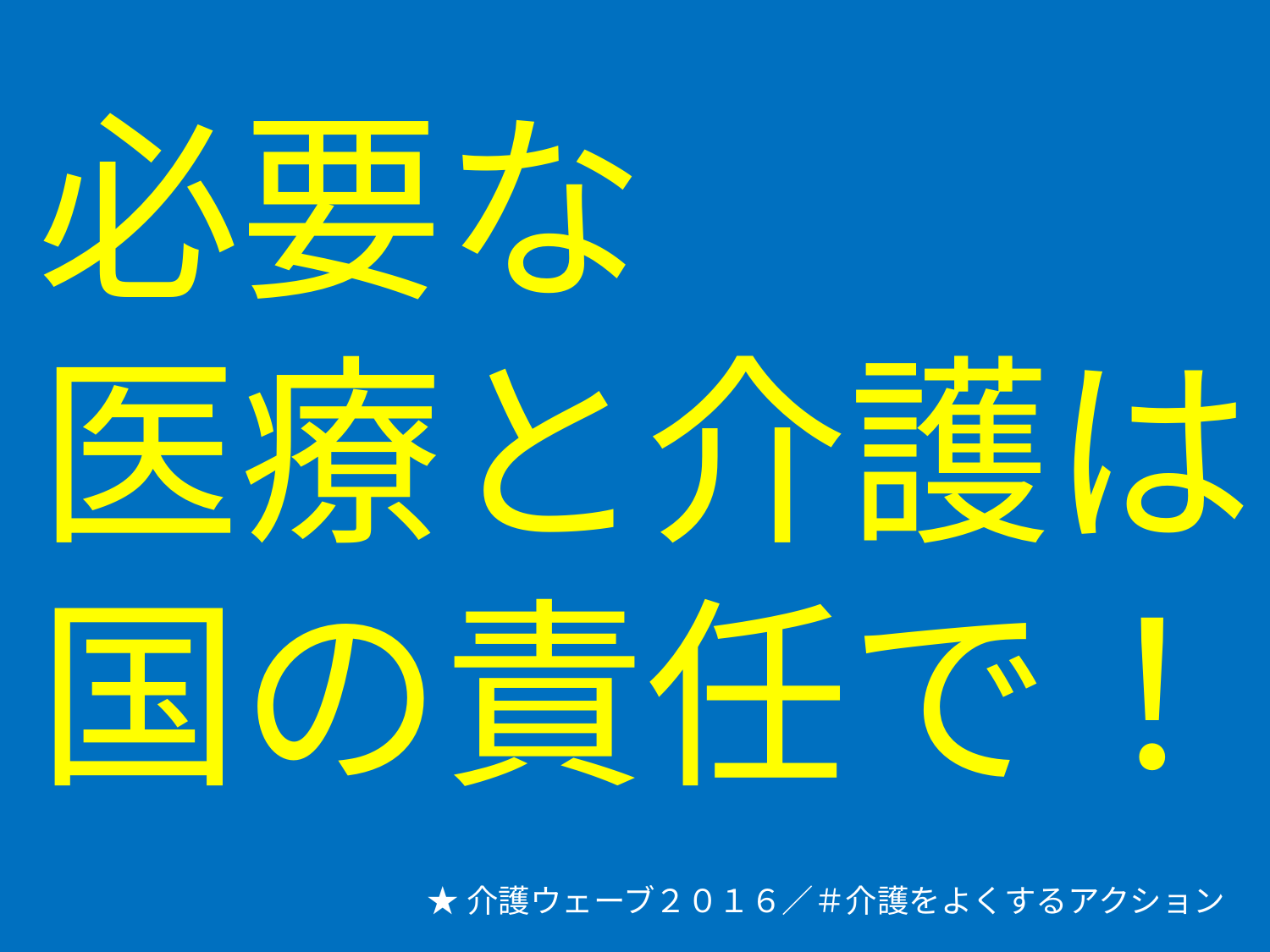

必要な
医療と介護は
国の責任で！
★介護ウェーブ２０１６／＃介護をよくするアクション